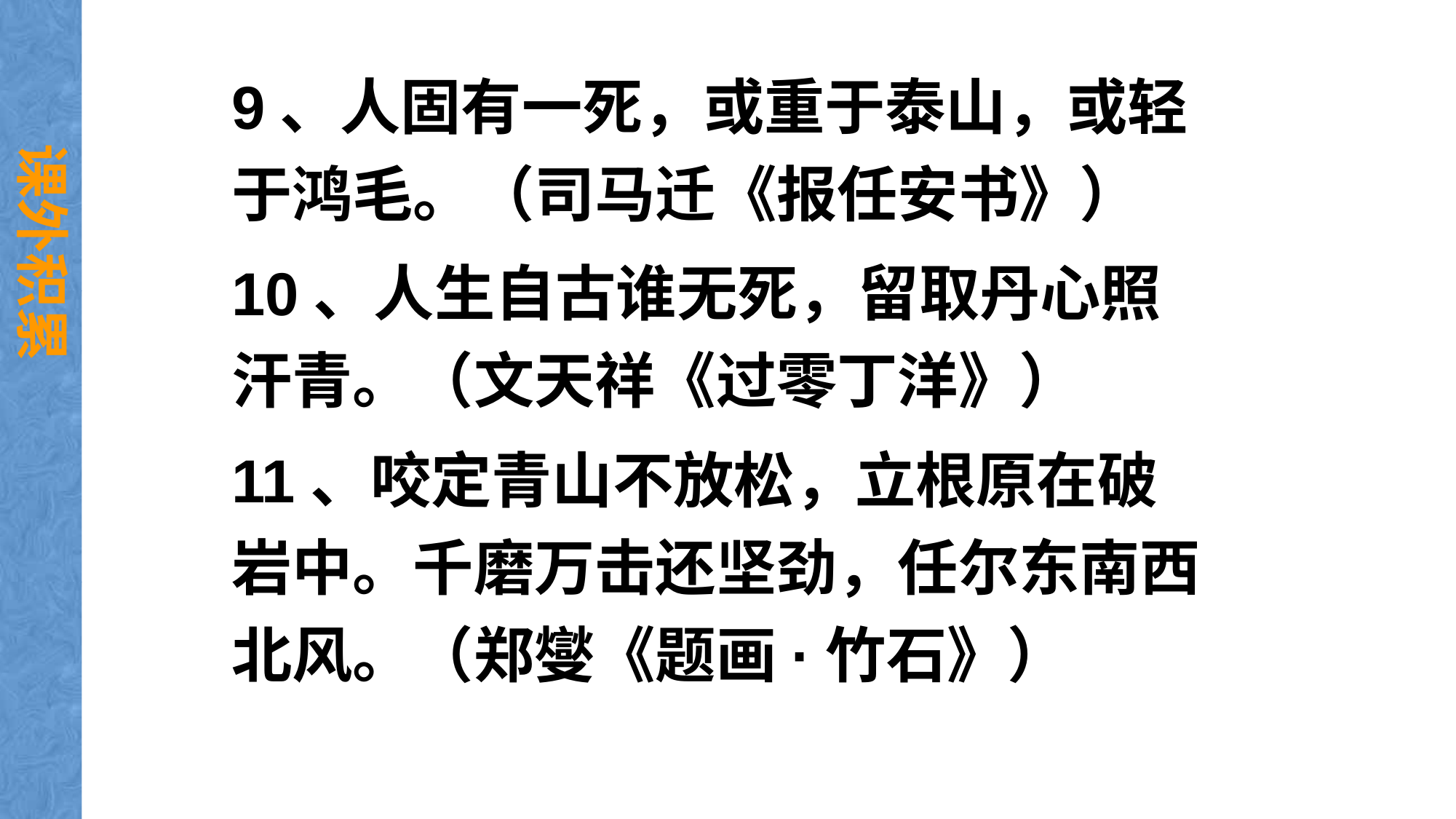

9、人固有一死，或重于泰山，或轻于鸿毛。（司马迁《报任安书》）
10、人生自古谁无死，留取丹心照汗青。（文天祥《过零丁洋》）
11、咬定青山不放松，立根原在破岩中。千磨万击还坚劲，任尔东南西北风。（郑燮《题画·竹石》）

课外积累